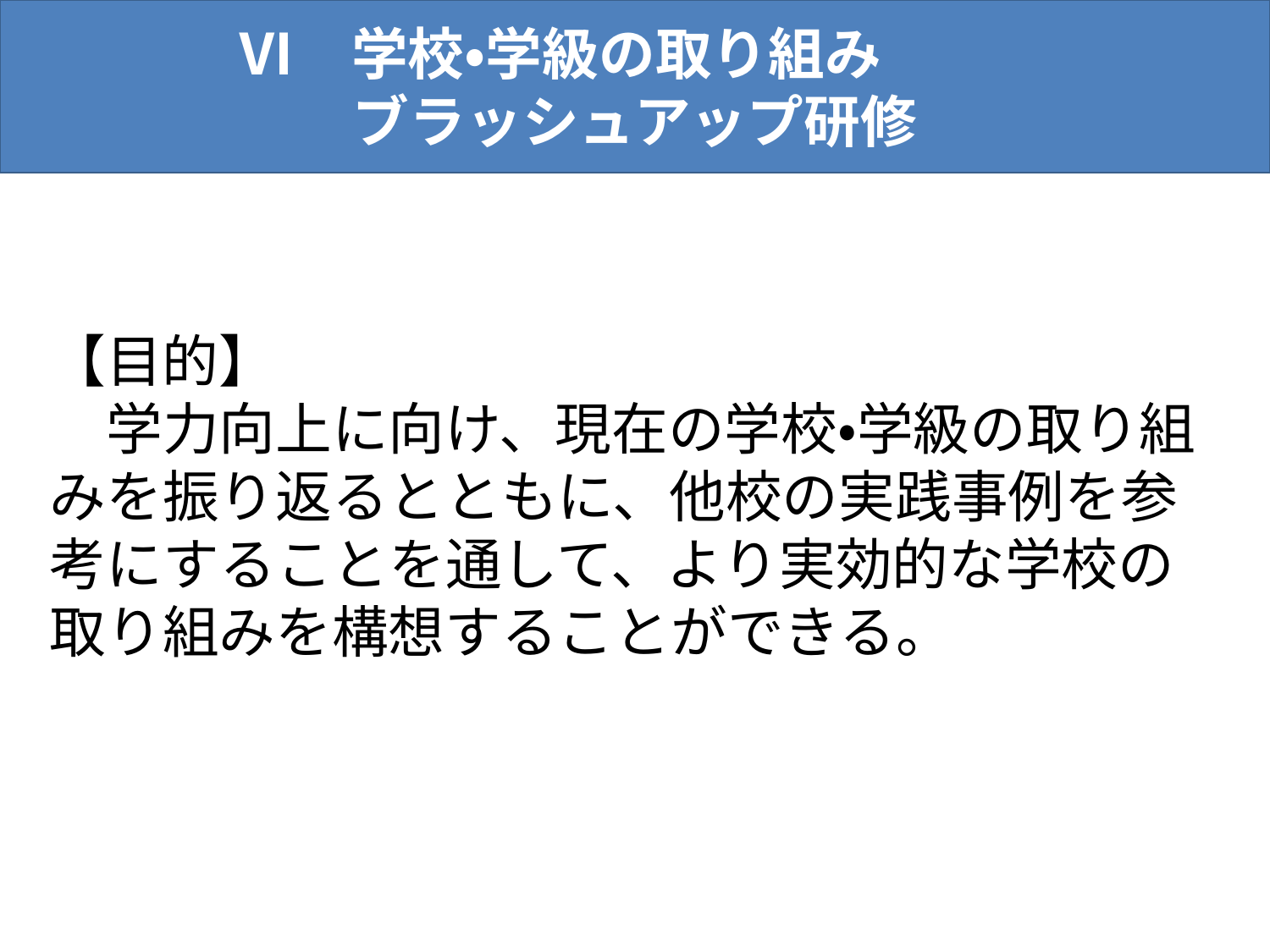

Ⅵ　学校・学級の取り組み
ブラッシュアップ研修
【目的】
　学力向上に向け、現在の学校・学級の取り組みを振り返るとともに、他校の実践事例を参考にすることを通して、より実効的な学校の取り組みを構想することができる。